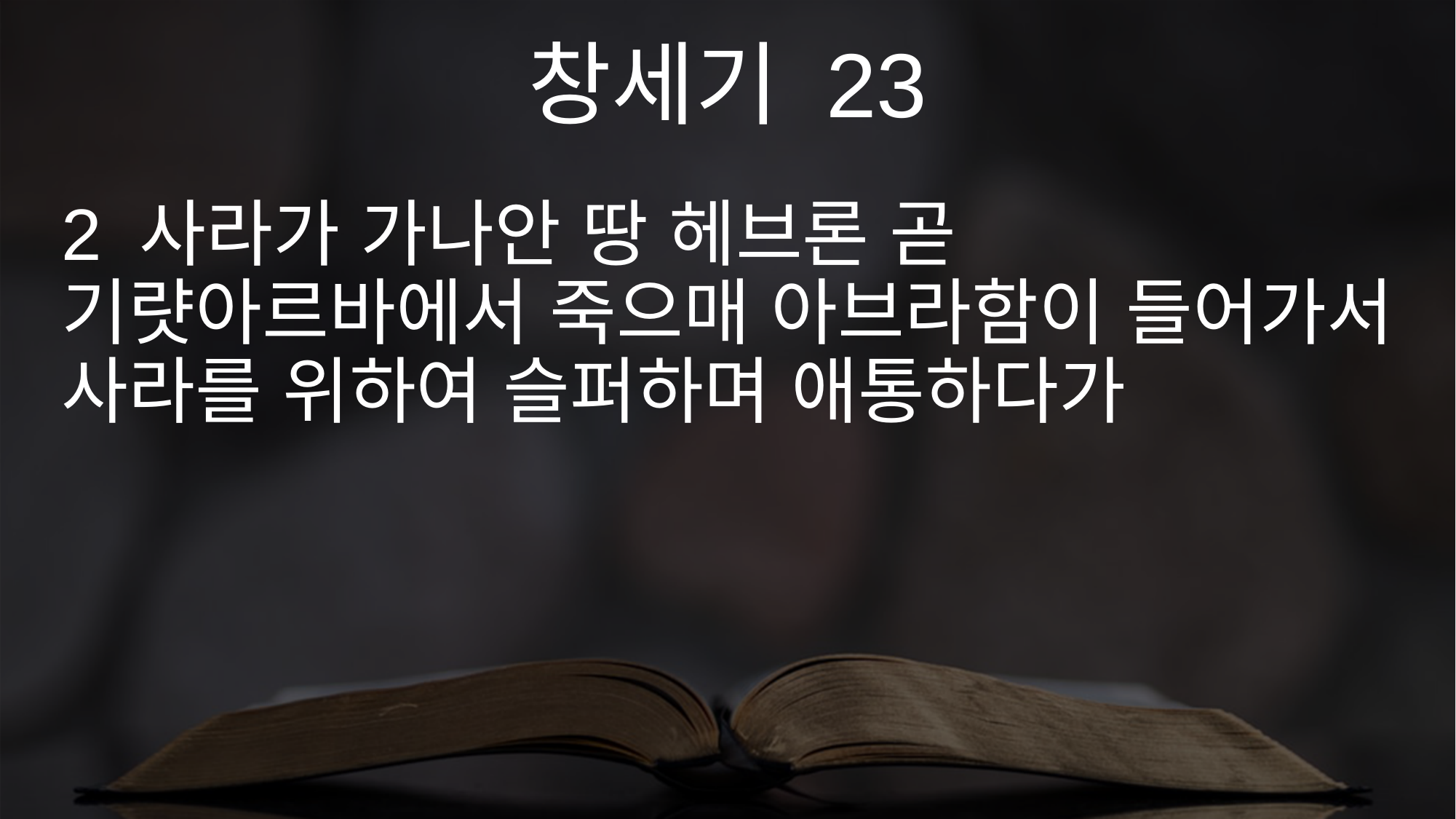

창세기 23
2 사라가 가나안 땅 헤브론 곧 기럇아르바에서 죽으매 아브라함이 들어가서 사라를 위하여 슬퍼하며 애통하다가